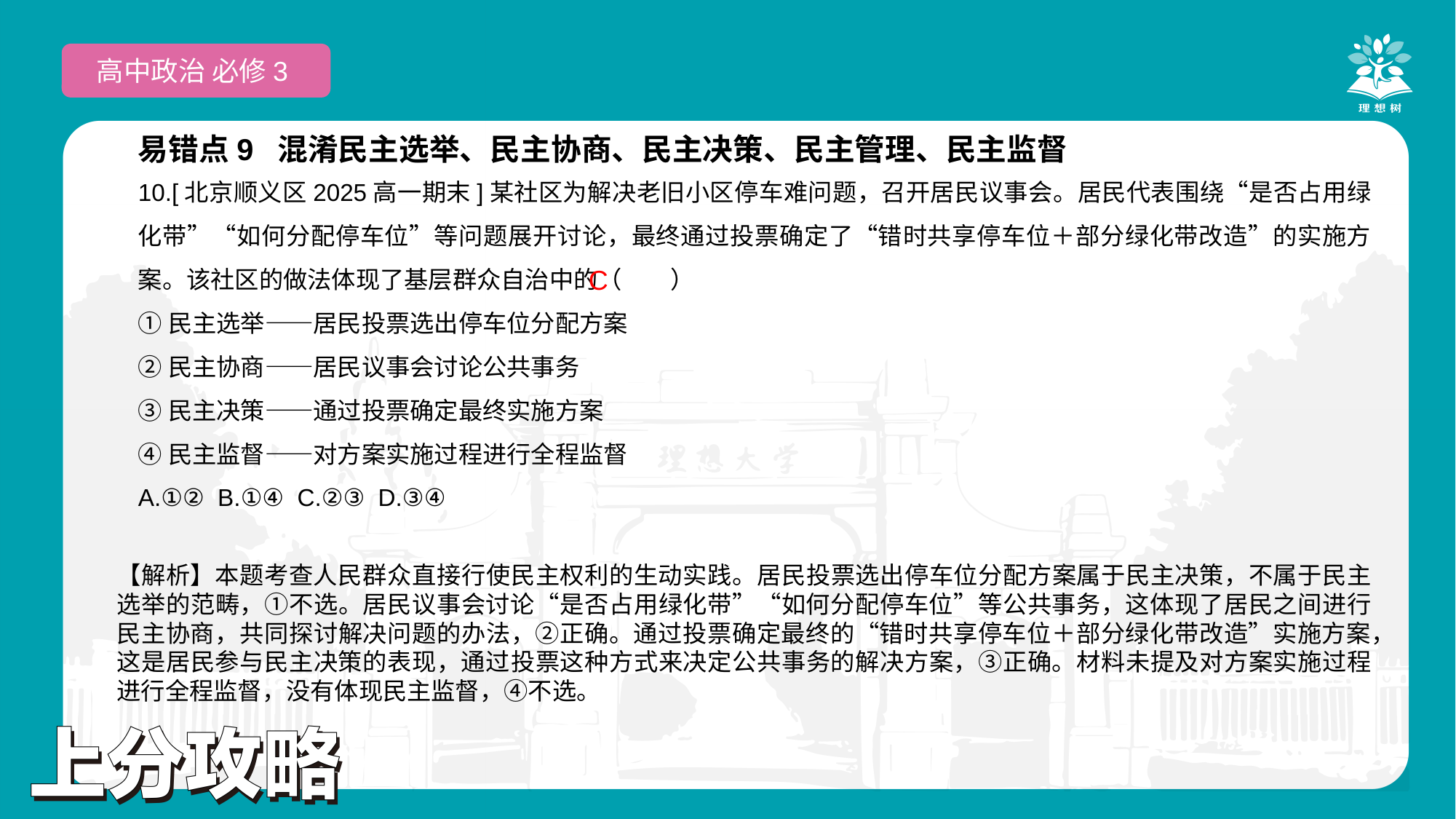

高中政治 必修3
易错点9  混淆民主选举、民主协商、民主决策、民主管理、民主监督
10.[北京顺义区2025高一期末]某社区为解决老旧小区停车难问题，召开居民议事会。居民代表围绕“是否占用绿化带”“如何分配停车位”等问题展开讨论，最终通过投票确定了“错时共享停车位＋部分绿化带改造”的实施方案。该社区的做法体现了基层群众自治中的（　　）
①民主选举——居民投票选出停车位分配方案
②民主协商——居民议事会讨论公共事务
③民主决策——通过投票确定最终实施方案
④民主监督——对方案实施过程进行全程监督
A.①②  B.①④  C.②③  D.③④
C
【解析】本题考查人民群众直接行使民主权利的生动实践。居民投票选出停车位分配方案属于民主决策，不属于民主选举的范畴，①不选。居民议事会讨论“是否占用绿化带”“如何分配停车位”等公共事务，这体现了居民之间进行民主协商，共同探讨解决问题的办法，②正确。通过投票确定最终的“错时共享停车位＋部分绿化带改造”实施方案，这是居民参与民主决策的表现，通过投票这种方式来决定公共事务的解决方案，③正确。材料未提及对方案实施过程进行全程监督，没有体现民主监督，④不选。